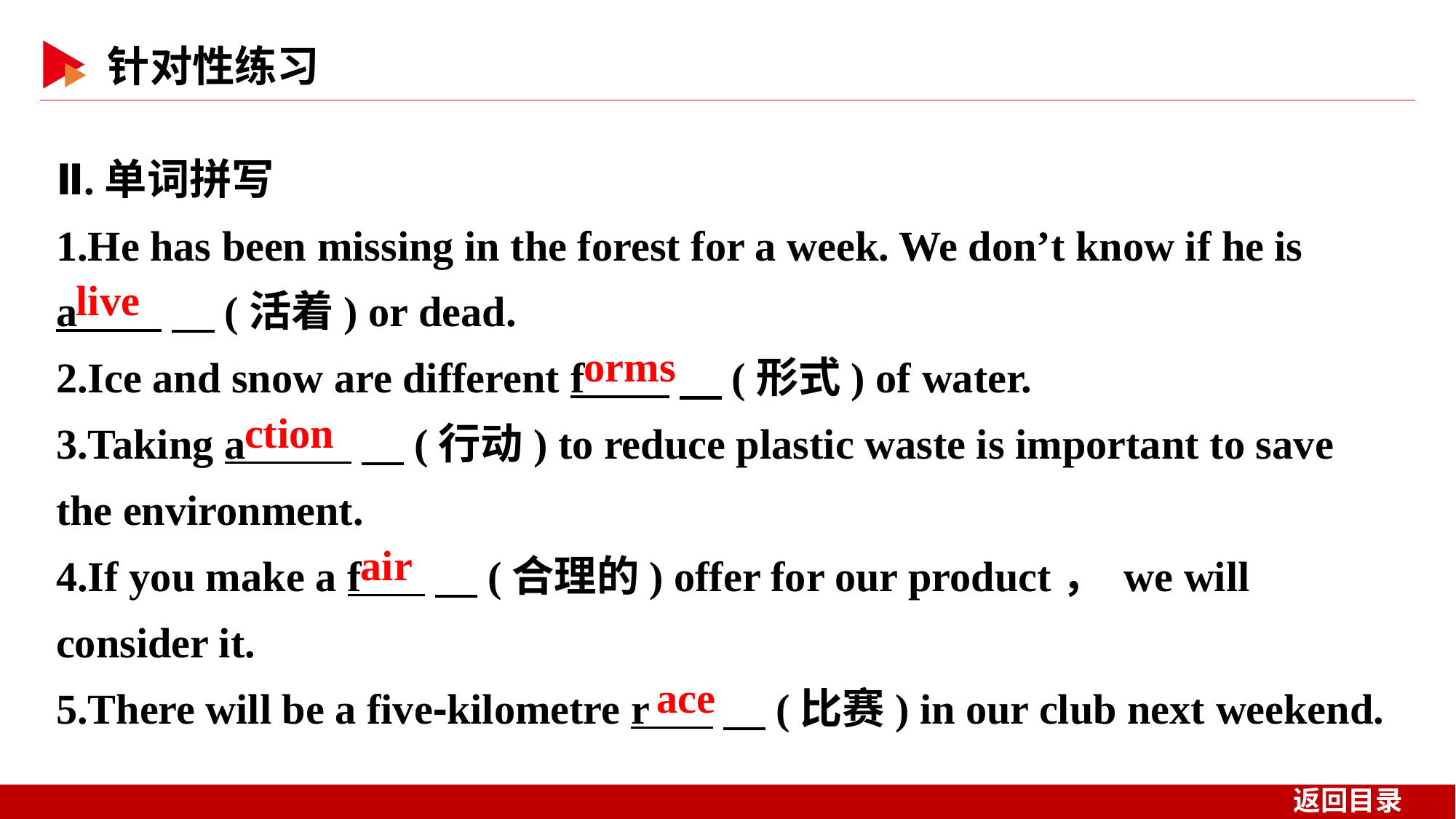

Ⅱ.单词拼写
1.He has been missing in the forest for a week. We don’t know if he is
a        　(活着) or dead.
2.Ice and snow are different f        　(形式) of water.
3.Taking a          　(行动) to reduce plastic waste is important to save the environment.
4.If you make a f      　(合理的) offer for our product， we will consider it.
5.There will be a five⁃kilometre r      　(比赛) in our club next weekend.
live
orms
ction
air
ace